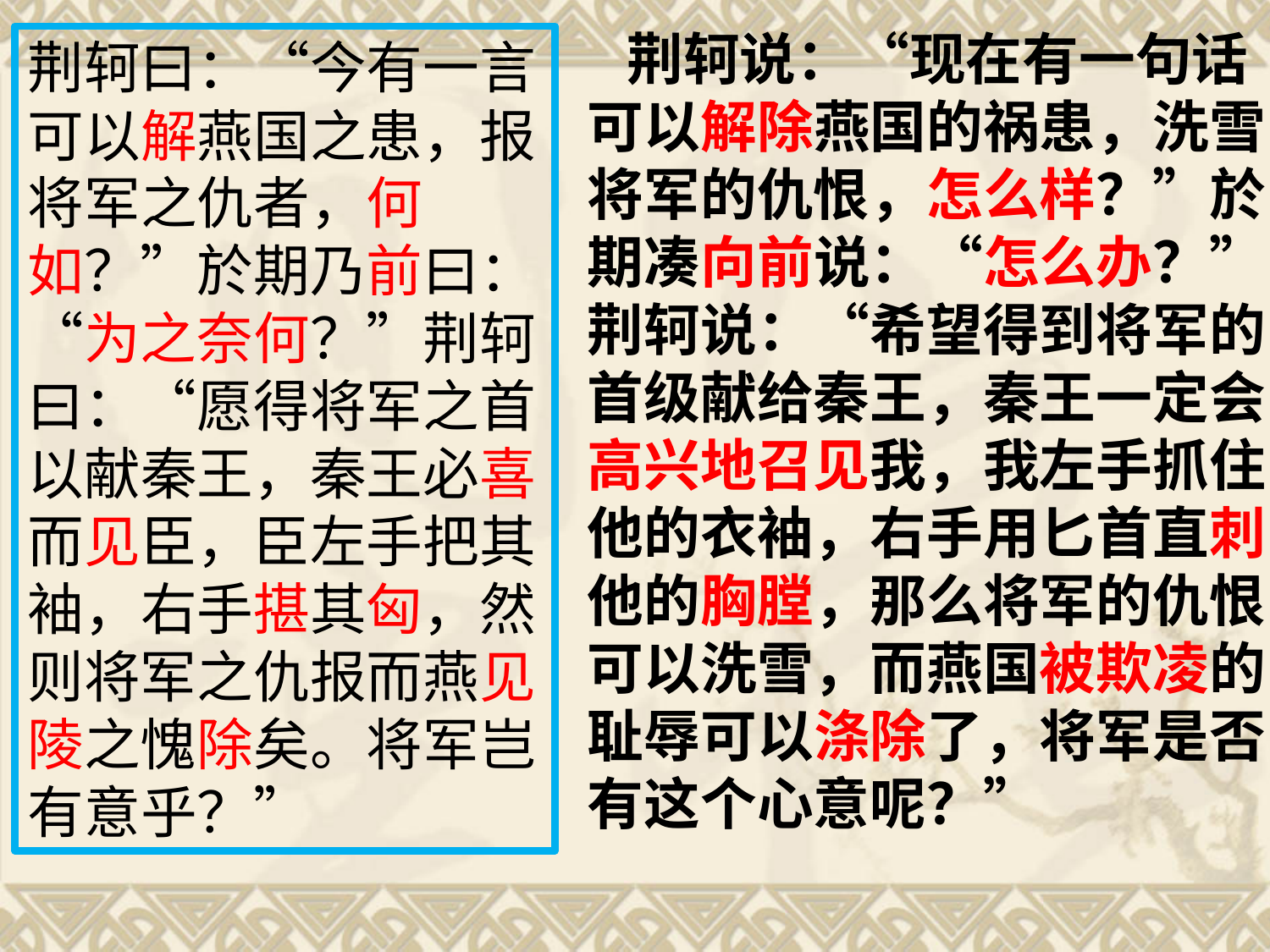

荆轲说：“现在有一句话可以解除燕国的祸患，洗雪将军的仇恨，怎么样？”於期凑向前说：“怎么办？”荆轲说：“希望得到将军的首级献给秦王，秦王一定会高兴地召见我，我左手抓住他的衣袖，右手用匕首直刺他的胸膛，那么将军的仇恨可以洗雪，而燕国被欺凌的耻辱可以涤除了，将军是否有这个心意呢？”
荆轲曰：“今有一言可以解燕国之患，报将军之仇者，何如？”於期乃前曰：“为之奈何？”荆轲曰：“愿得将军之首以献秦王，秦王必喜而见臣，臣左手把其袖，右手揕其匈，然则将军之仇报而燕见陵之愧除矣。将军岂有意乎？”